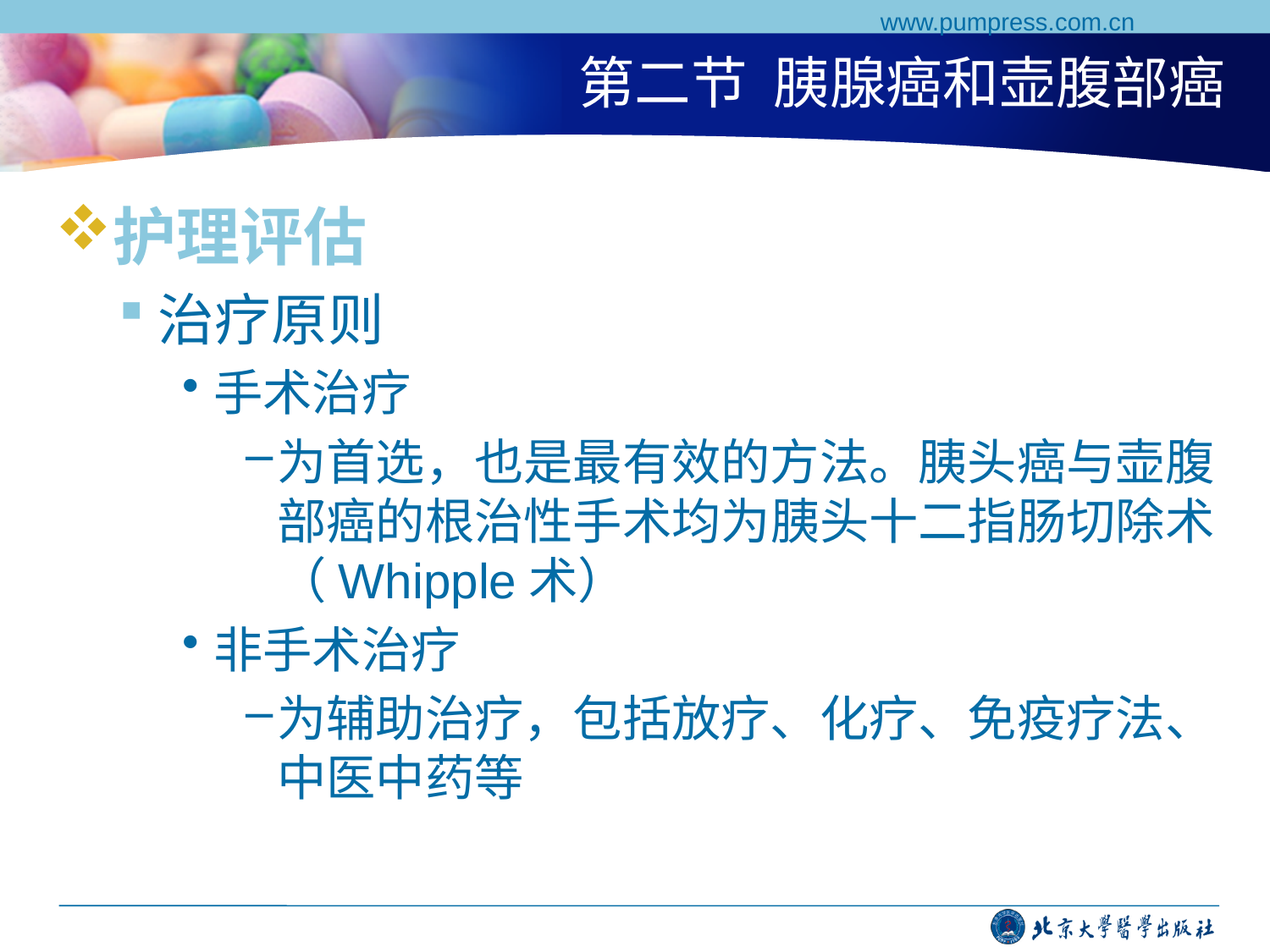

www.pumpress.com.cn
# 第二节  胰腺癌和壶腹部癌
护理评估
治疗原则
手术治疗
为首选，也是最有效的方法。胰头癌与壶腹部癌的根治性手术均为胰头十二指肠切除术（Whipple术）
非手术治疗
为辅助治疗，包括放疗、化疗、免疫疗法、中医中药等